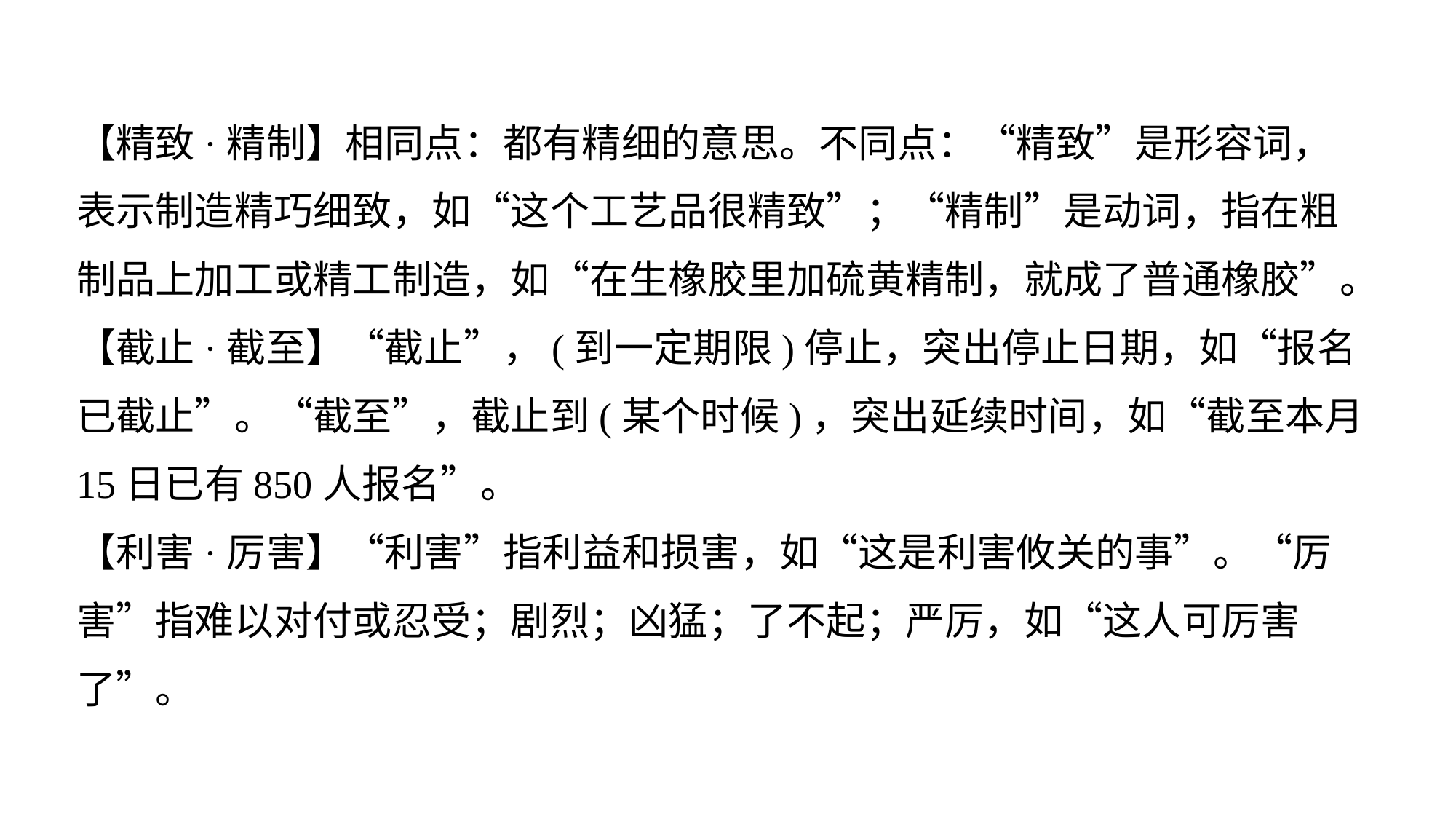

【精致·精制】相同点：都有精细的意思。不同点：“精致”是形容词，表示制造精巧细致，如“这个工艺品很精致”；“精制”是动词，指在粗制品上加工或精工制造，如“在生橡胶里加硫黄精制，就成了普通橡胶”。
【截止·截至】“截止”，(到一定期限)停止，突出停止日期，如“报名已截止”。“截至”，截止到(某个时候)，突出延续时间，如“截至本月15日已有850人报名”。
【利害·厉害】“利害”指利益和损害，如“这是利害攸关的事”。“厉害”指难以对付或忍受；剧烈；凶猛；了不起；严厉，如“这人可厉害了”。